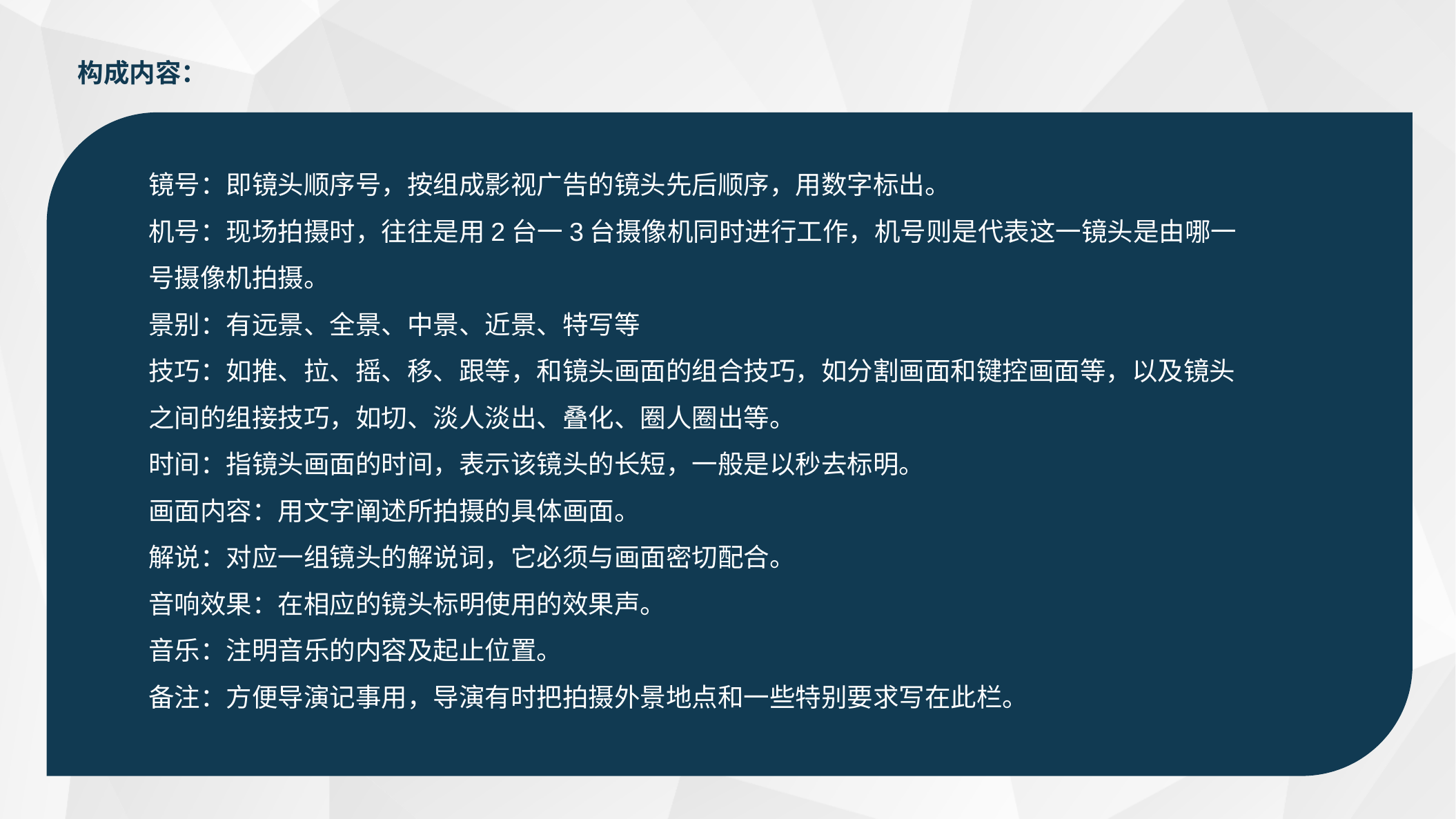

构成内容：

镜号：即镜头顺序号，按组成影视广告的镜头先后顺序，用数字标出。
机号：现场拍摄时，往往是用2台一3台摄像机同时进行工作，机号则是代表这一镜头是由哪一号摄像机拍摄。
景别：有远景、全景、中景、近景、特写等
技巧：如推、拉、摇、移、跟等，和镜头画面的组合技巧，如分割画面和键控画面等，以及镜头之间的组接技巧，如切、淡人淡出、叠化、圈人圈出等。
时间：指镜头画面的时间，表示该镜头的长短，一般是以秒去标明。
画面内容：用文字阐述所拍摄的具体画面。
解说：对应一组镜头的解说词，它必须与画面密切配合。
音响效果：在相应的镜头标明使用的效果声。
音乐：注明音乐的内容及起止位置。
备注：方便导演记事用，导演有时把拍摄外景地点和一些特别要求写在此栏。